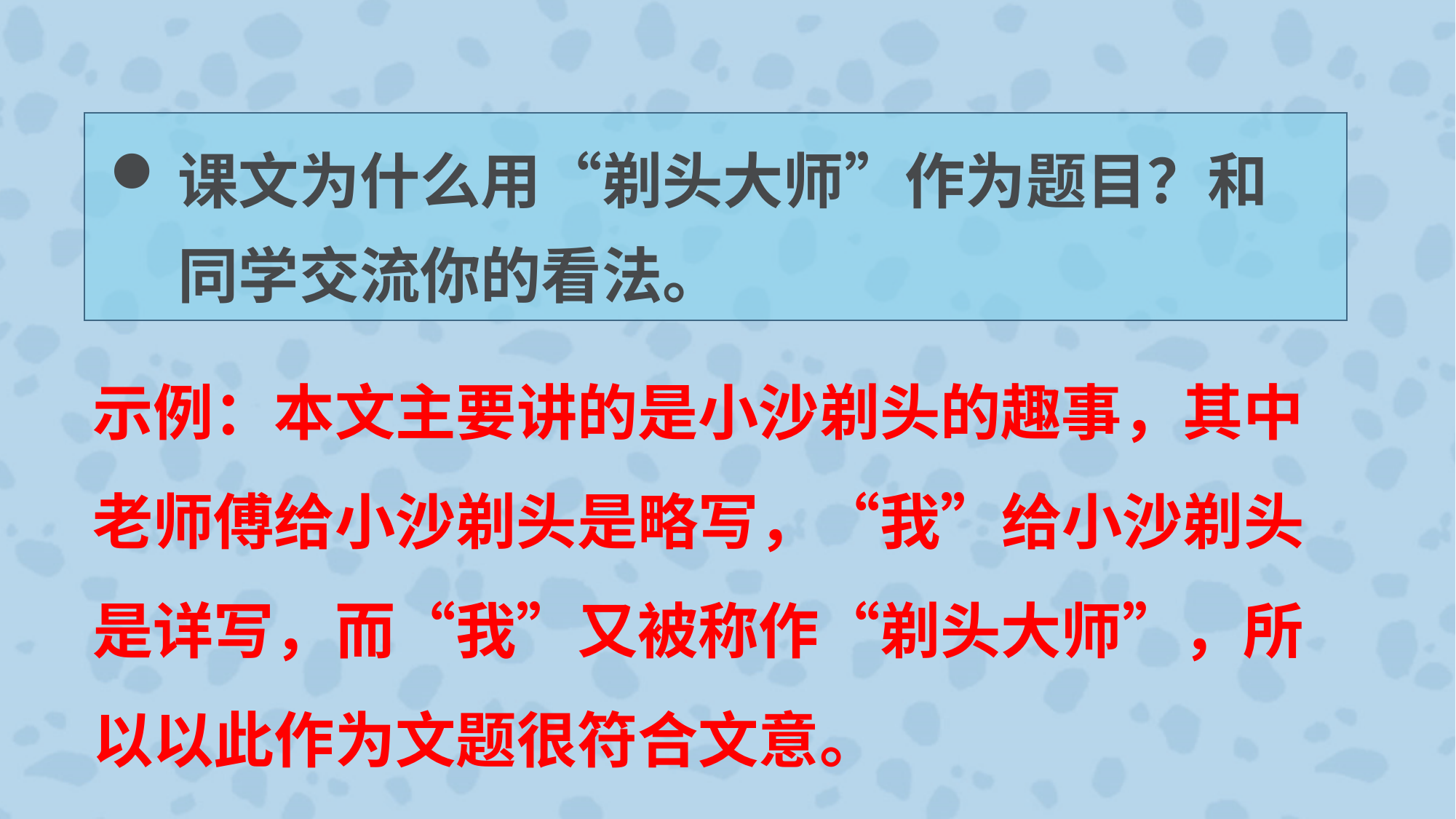

课文为什么用“剃头大师”作为题目？和同学交流你的看法。
示例：本文主要讲的是小沙剃头的趣事，其中老师傅给小沙剃头是略写，“我”给小沙剃头是详写，而“我”又被称作“剃头大师”，所以以此作为文题很符合文意。